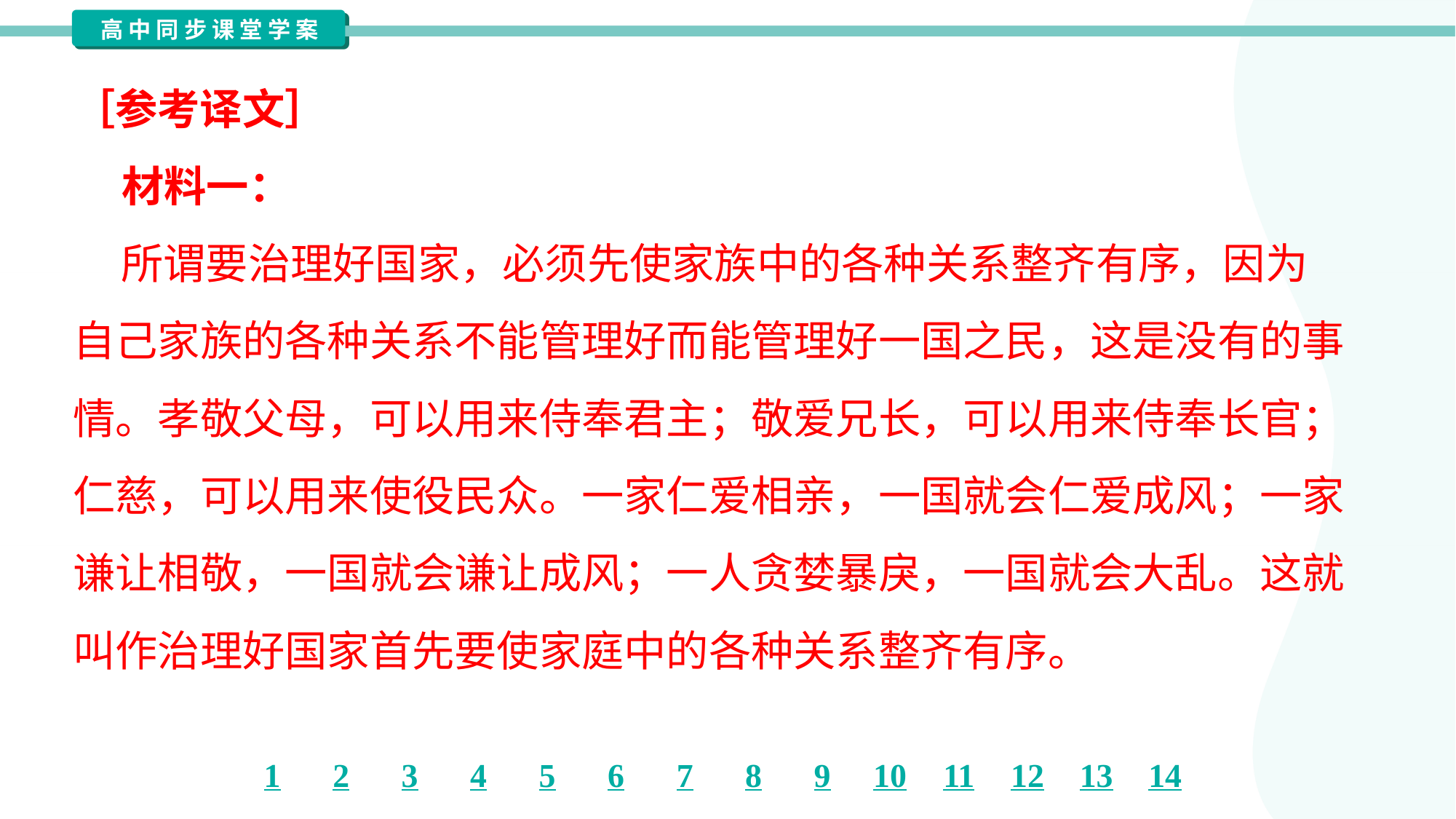

［参考译文］
    材料一：
    所谓要治理好国家，必须先使家族中的各种关系整齐有序，因为
自己家族的各种关系不能管理好而能管理好一国之民，这是没有的事
情。孝敬父母，可以用来侍奉君主；敬爱兄长，可以用来侍奉长官；
仁慈，可以用来使役民众。一家仁爱相亲，一国就会仁爱成风；一家
谦让相敬，一国就会谦让成风；一人贪婪暴戾，一国就会大乱。这就
叫作治理好国家首先要使家庭中的各种关系整齐有序。